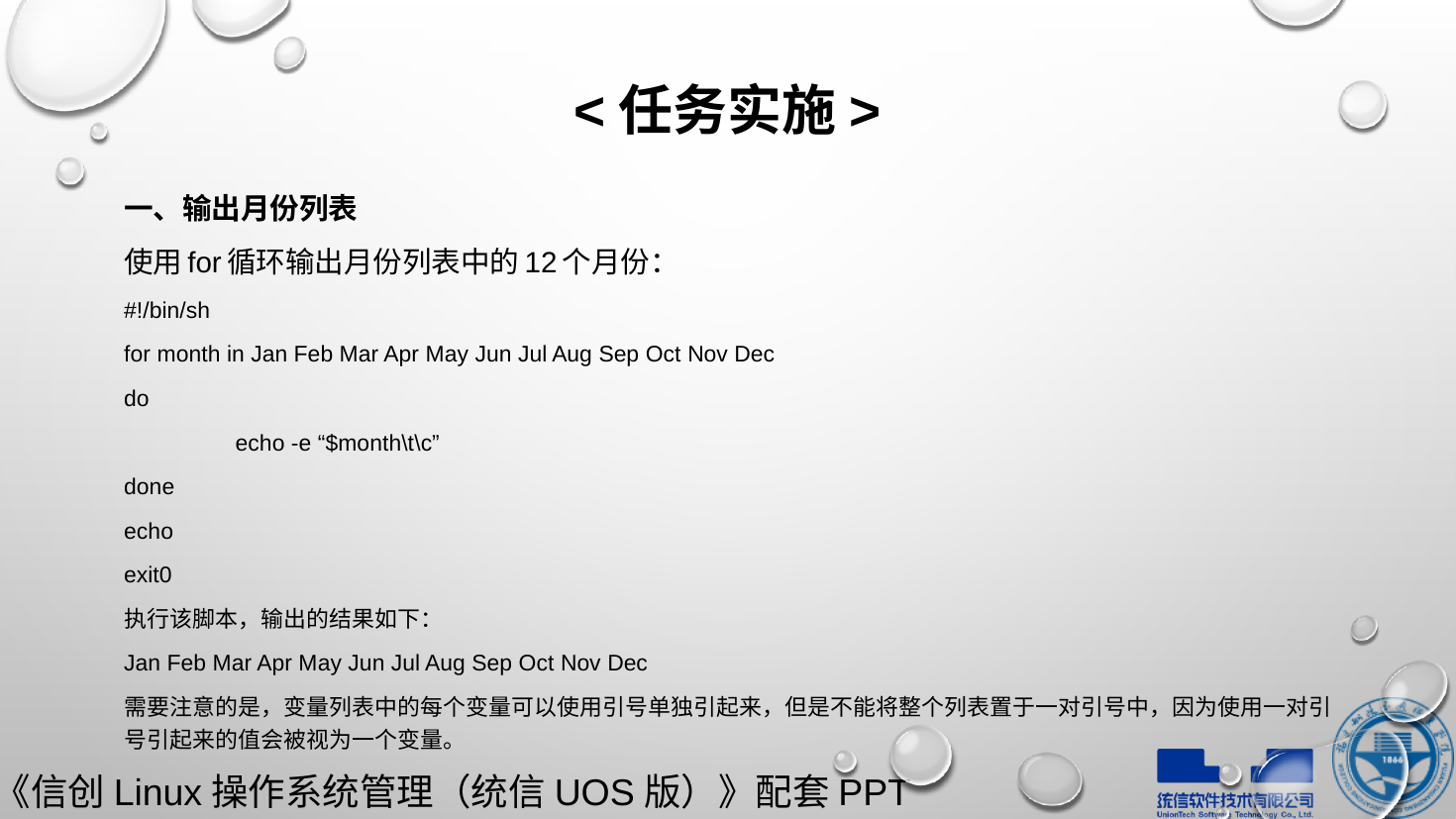

# <任务实施>
一、输出月份列表
使用for循环输出月份列表中的12个月份：
#!/bin/sh
for month in Jan Feb Mar Apr May Jun Jul Aug Sep Oct Nov Dec
do
	echo -e “$month\t\c”
done
echo
exit0
执行该脚本，输出的结果如下：
Jan Feb Mar Apr May Jun Jul Aug Sep Oct Nov Dec
需要注意的是，变量列表中的每个变量可以使用引号单独引起来，但是不能将整个列表置于一对引号中，因为使用一对引号引起来的值会被视为一个变量。